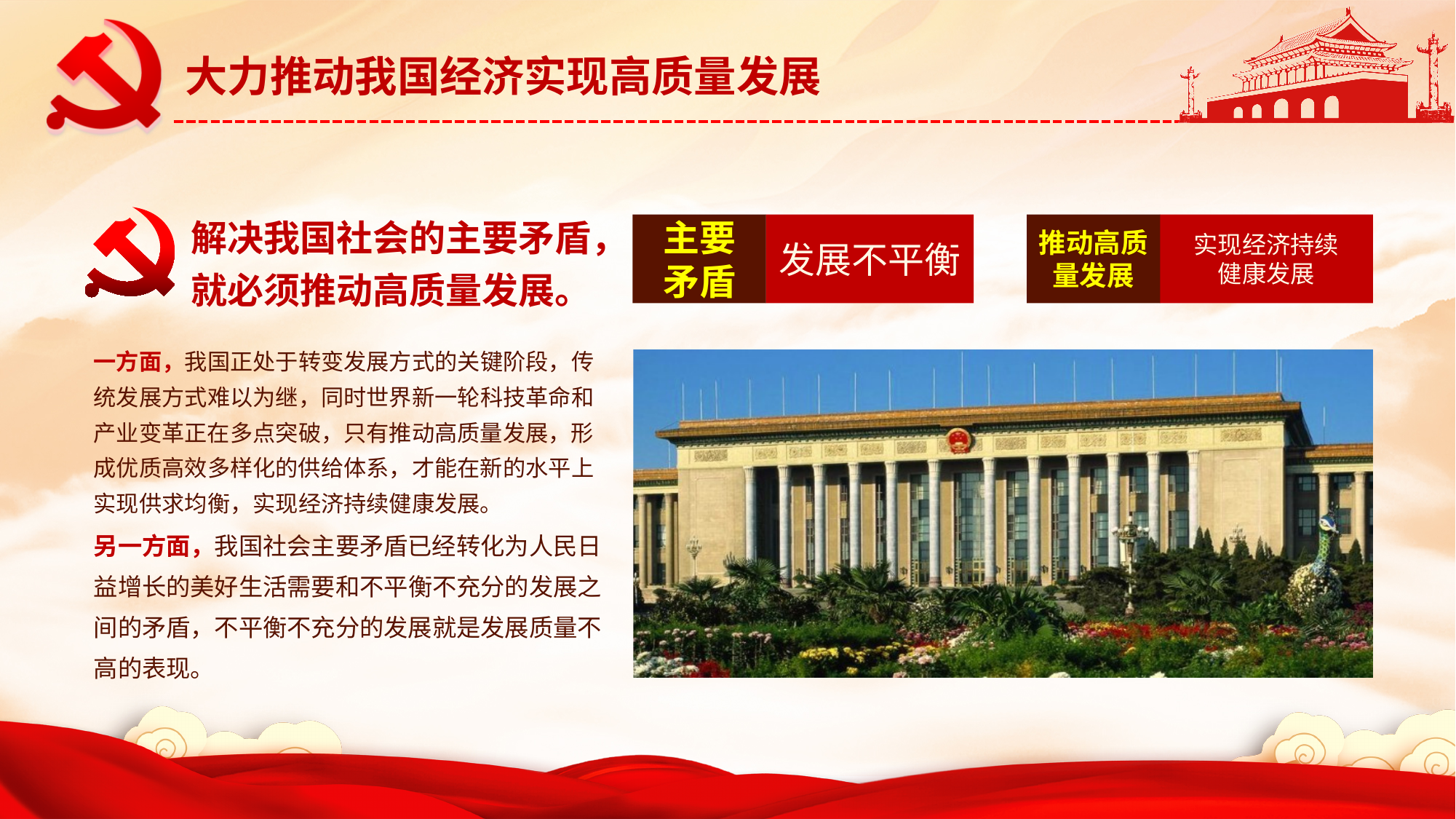

解决我国社会的主要矛盾，就必须推动高质量发展。

主要
矛盾
发展不平衡
推动高质量发展
实现经济持续
健康发展
一方面，我国正处于转变发展方式的关键阶段，传统发展方式难以为继，同时世界新一轮科技革命和产业变革正在多点突破，只有推动高质量发展，形成优质高效多样化的供给体系，才能在新的水平上实现供求均衡，实现经济持续健康发展。

另一方面，我国社会主要矛盾已经转化为人民日益增长的美好生活需要和不平衡不充分的发展之间的矛盾，不平衡不充分的发展就是发展质量不高的表现。